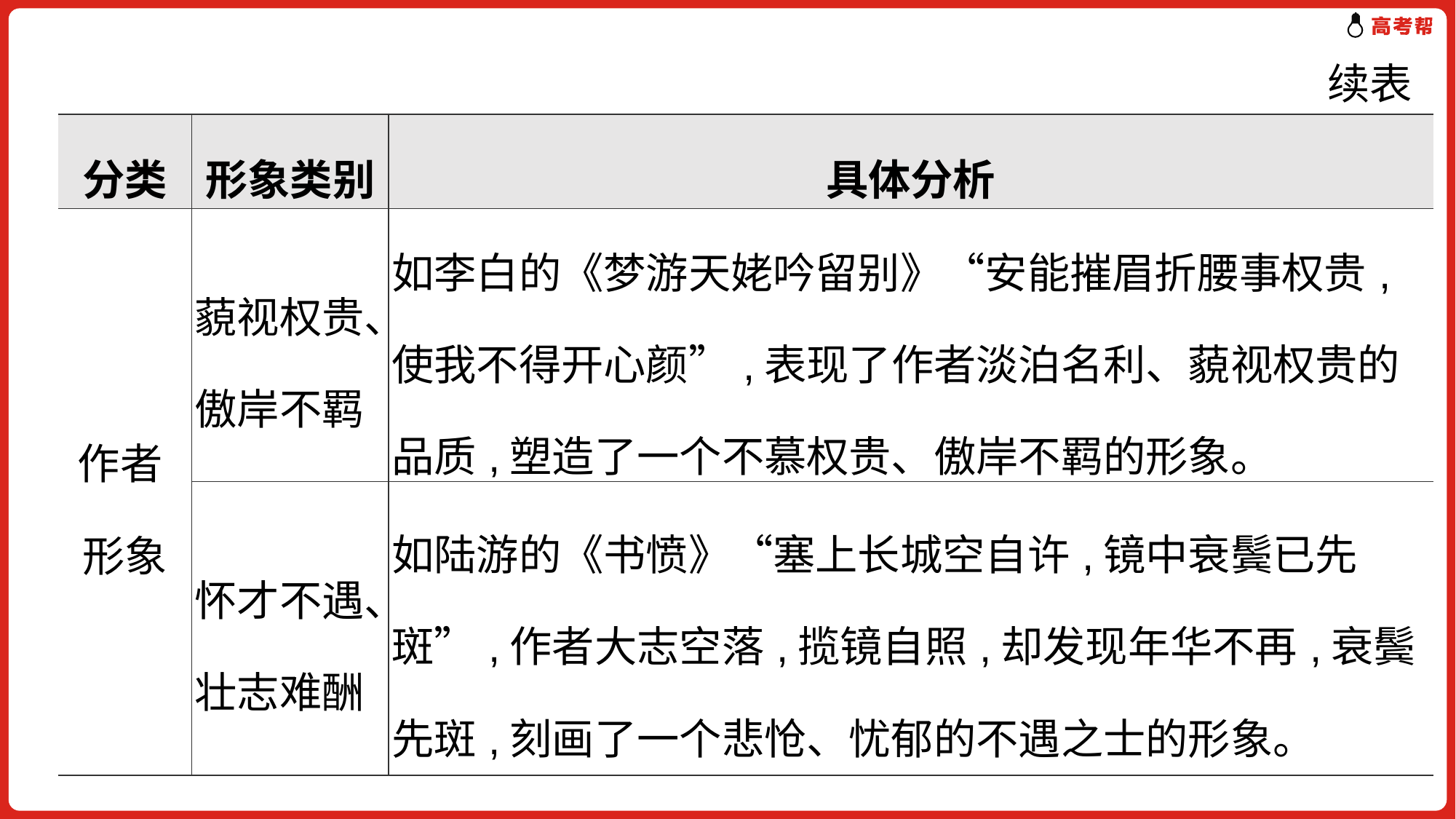

续表
| 分类 | 形象类别 | 具体分析 |
| --- | --- | --- |
| 作者 形象 | 藐视权贵、 傲岸不羁 | 如李白的《梦游天姥吟留别》“安能摧眉折腰事权贵,使我不得开心颜”,表现了作者淡泊名利、藐视权贵的品质,塑造了一个不慕权贵、傲岸不羁的形象。 |
|  | 怀才不遇、 壮志难酬 | 如陆游的《书愤》“塞上长城空自许,镜中衰鬓已先斑”,作者大志空落,揽镜自照,却发现年华不再,衰鬓先斑,刻画了一个悲怆、忧郁的不遇之士的形象。 |